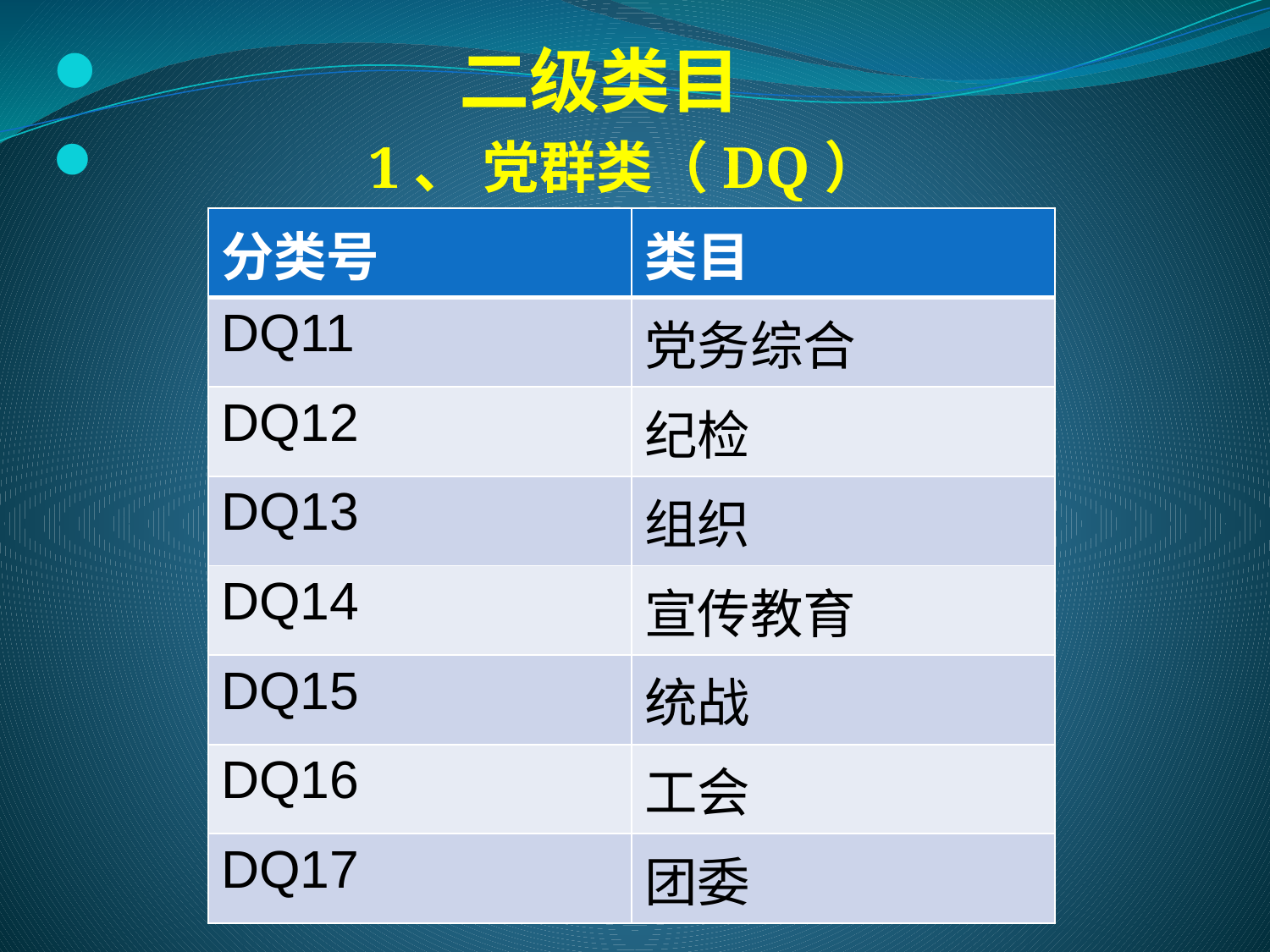

二级类目
                  1、 党群类（DQ）

| 分类号 | 类目 |
| --- | --- |
| DQ11 | 党务综合 |
| DQ12 | 纪检 |
| DQ13 | 组织 |
| DQ14 | 宣传教育 |
| DQ15 | 统战 |
| DQ16 | 工会 |
| DQ17 | 团委 |